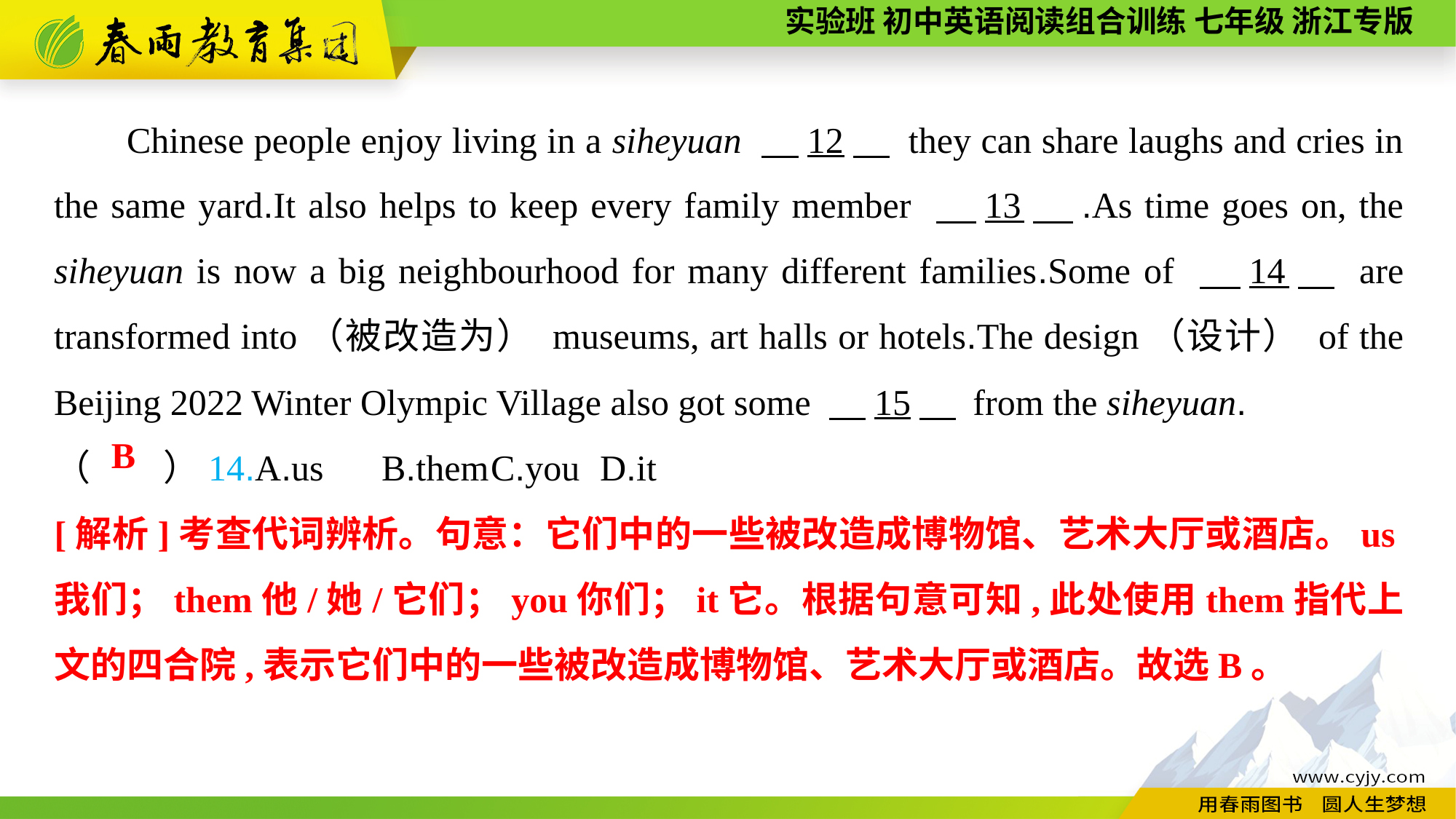

Chinese people enjoy living in a siheyuan 　12　 they can share laughs and cries in the same yard.It also helps to keep every family member 　13　.As time goes on, the siheyuan is now a big neighbourhood for many different families.Some of 　14　 are transformed into（被改造为） museums, art halls or hotels.The design（设计） of the Beijing 2022 Winter Olympic Village also got some 　15　 from the siheyuan.
（　　）14.A.us	B.them	C.you	D.it
B
[解析]考查代词辨析。句意：它们中的一些被改造成博物馆、艺术大厅或酒店。us我们；them他/她/它们；you你们；it它。根据句意可知,此处使用them指代上文的四合院,表示它们中的一些被改造成博物馆、艺术大厅或酒店。故选B。